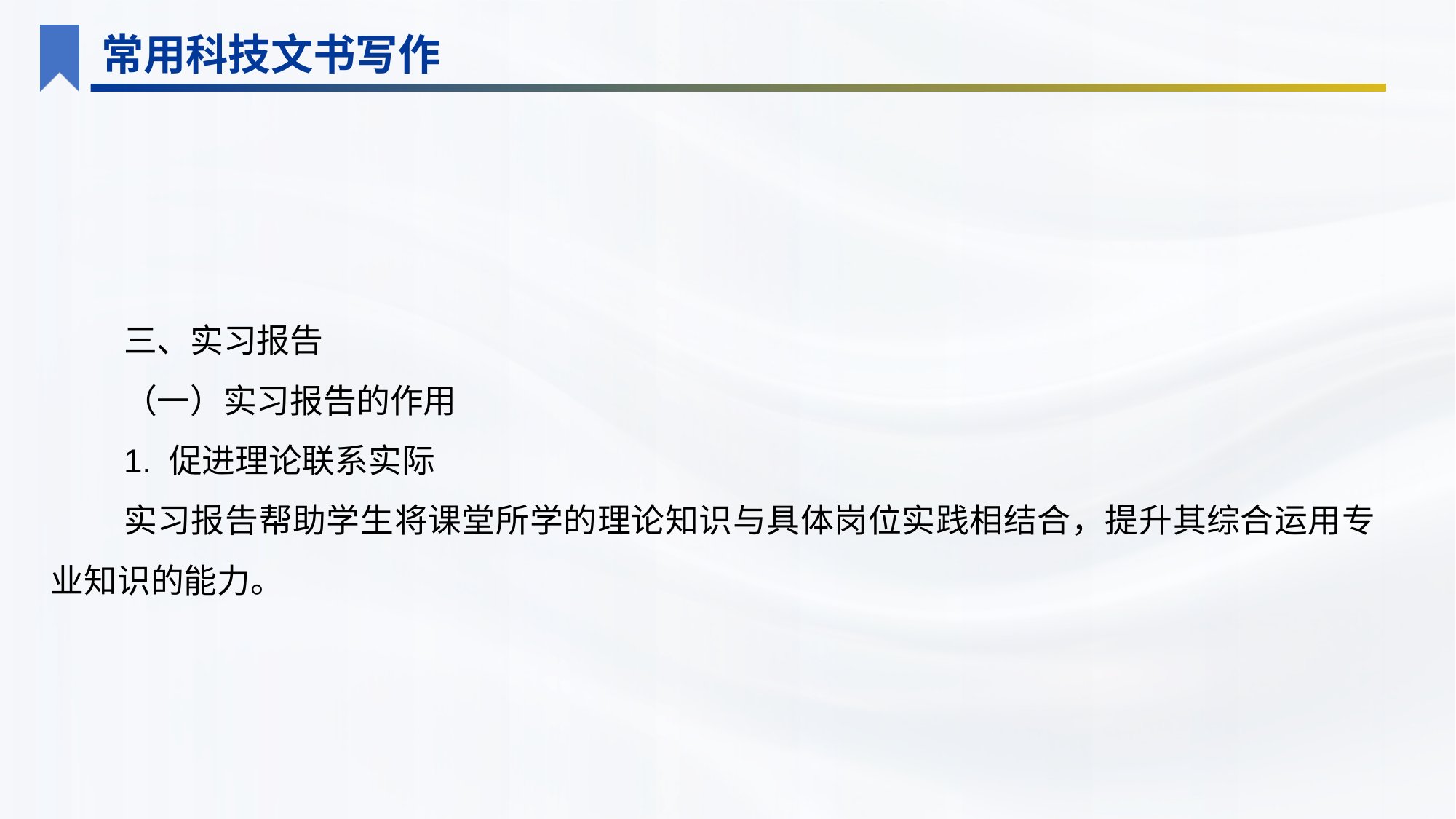

常用科技文书写作
三、实习报告
（一）实习报告的作用
1. 促进理论联系实际
实习报告帮助学生将课堂所学的理论知识与具体岗位实践相结合，提升其综合运用专业知识的能力。